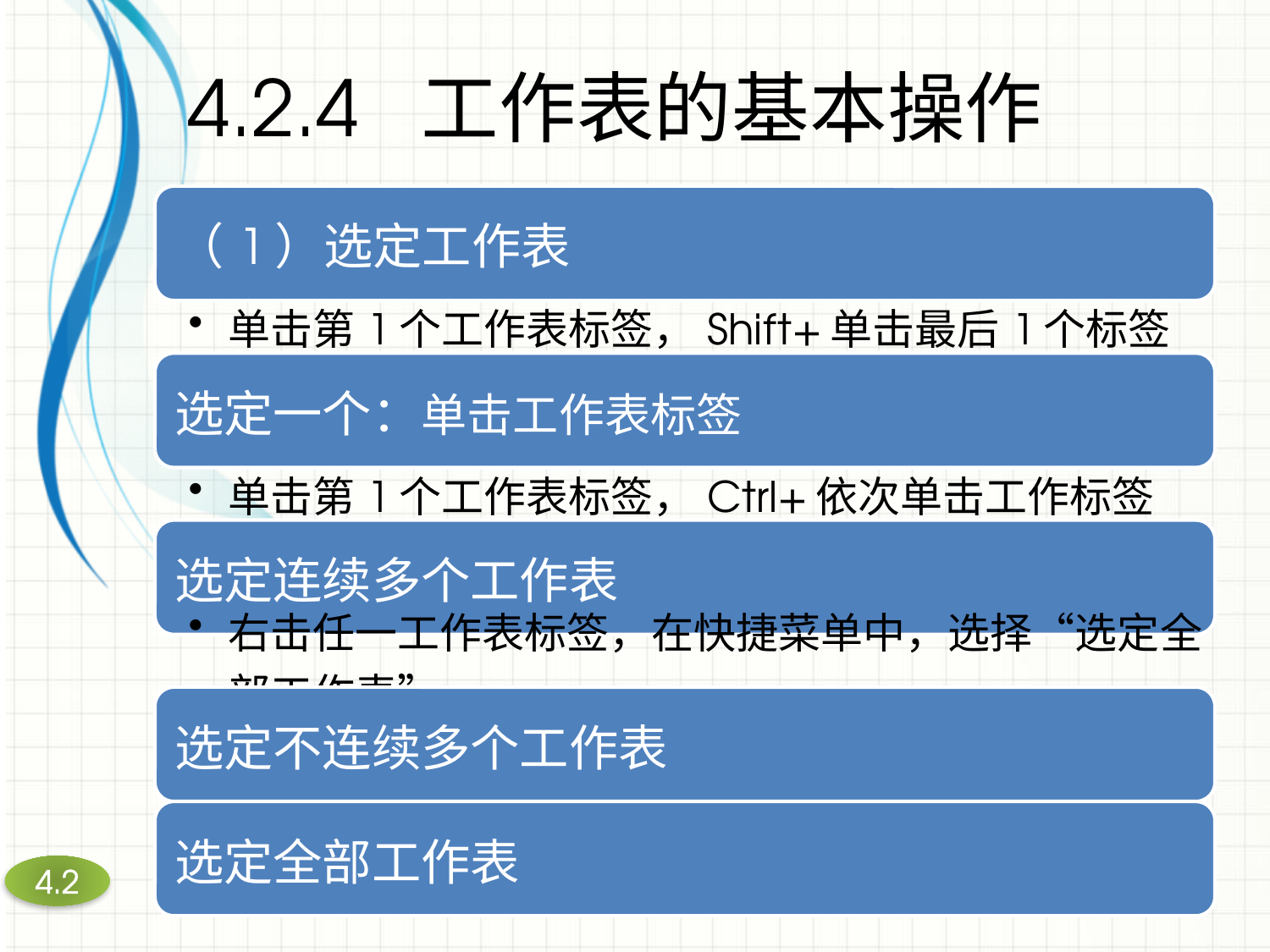

# 4.2.4  工作表的基本操作
（1）选定工作表
选定一个：单击工作表标签
选定全部工作表
选定连续多个工作表
选定不连续多个工作表
单击第1个工作表标签，Shift+单击最后1个标签
单击第1个工作表标签，Ctrl+依次单击工作标签
右击任一工作表标签，在快捷菜单中，选择“选定全部工作表”